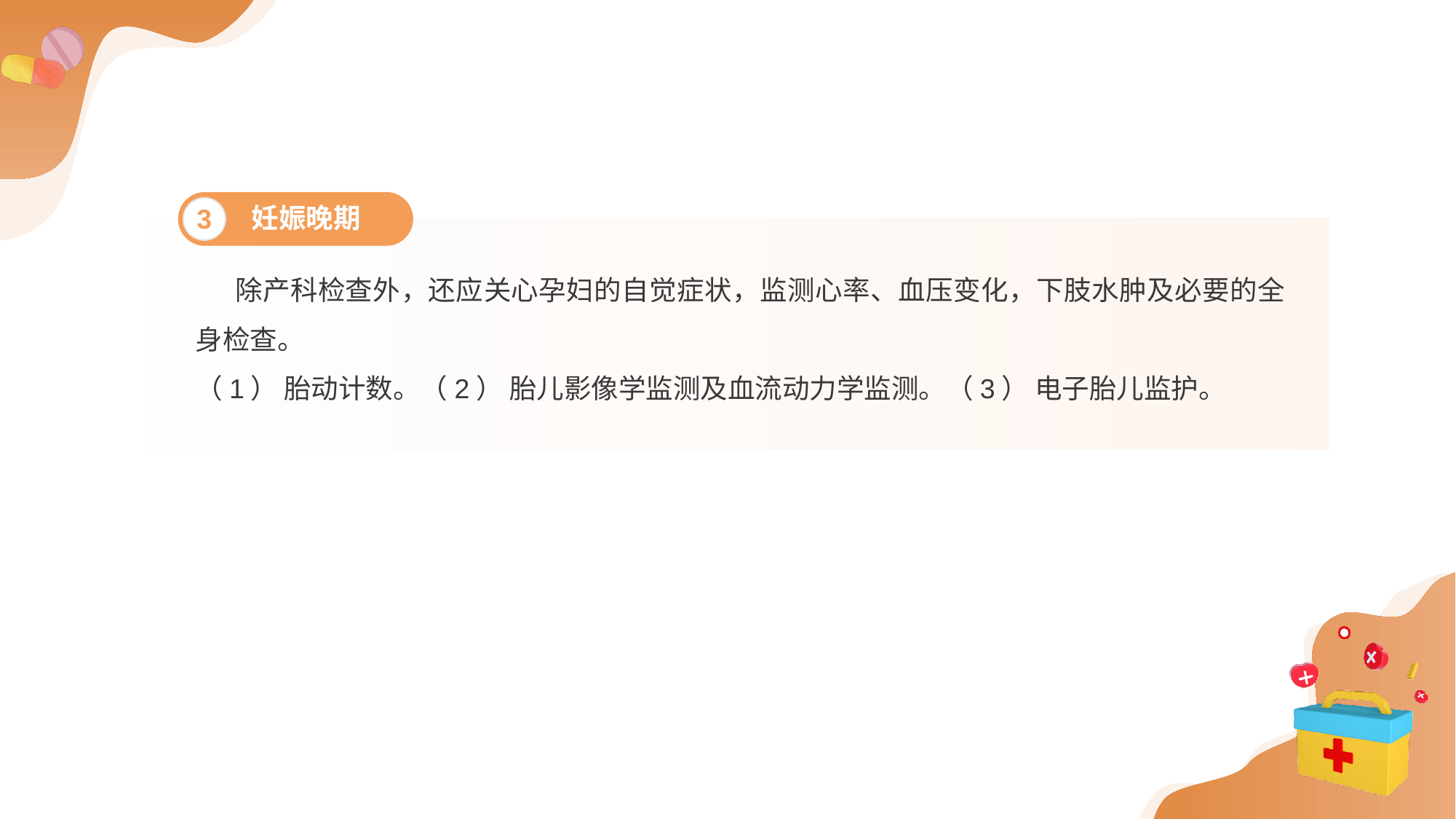

妊娠晚期

3

     除产科检查外，还应关心孕妇的自觉症状，监测心率、血压变化，下肢水肿及必要的全身检查。
（1） 胎动计数。（2） 胎儿影像学监测及血流动力学监测。（3） 电子胎儿监护。